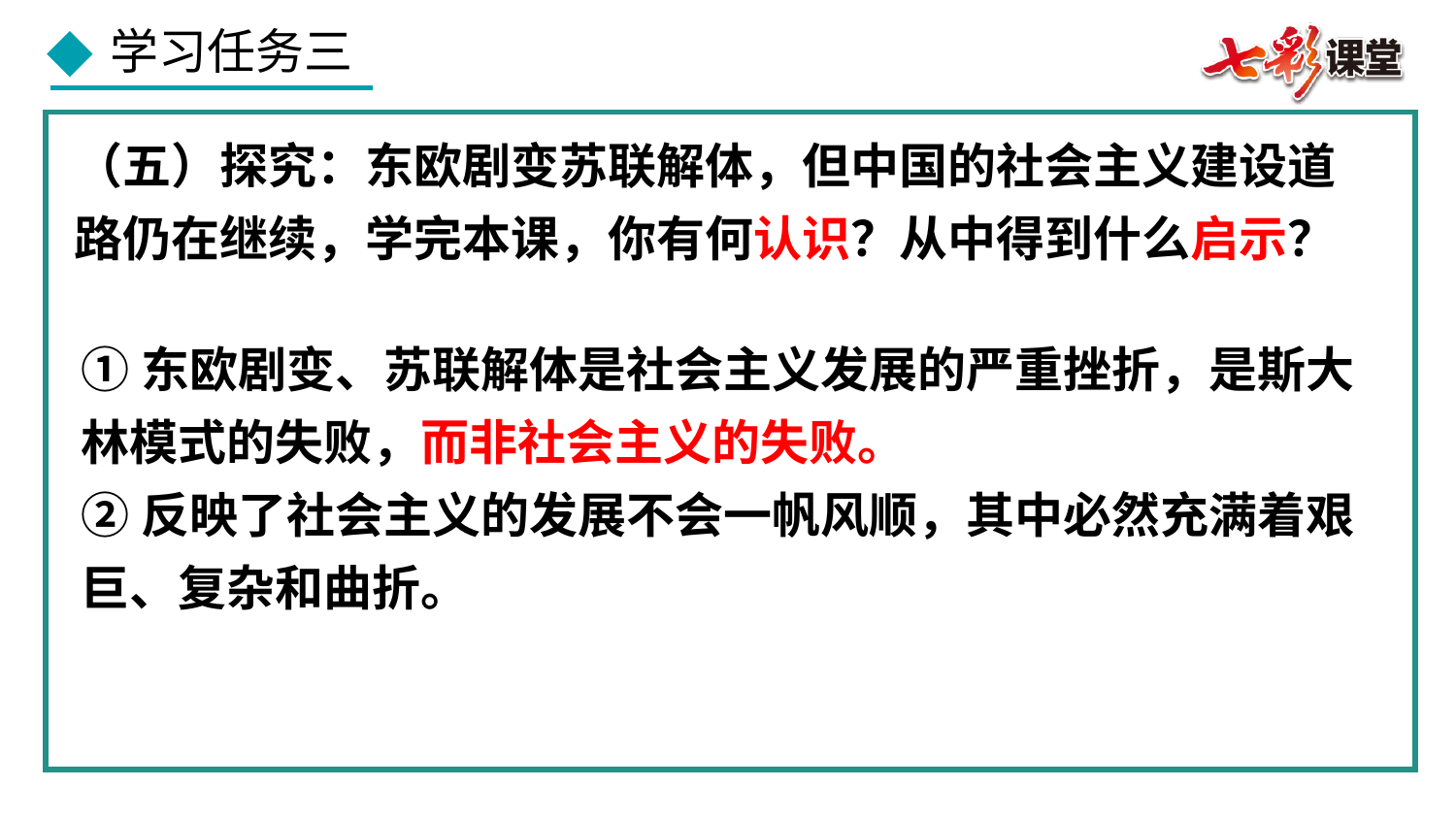

（五）探究：东欧剧变苏联解体，但中国的社会主义建设道路仍在继续，学完本课，你有何认识？从中得到什么启示？
①东欧剧变、苏联解体是社会主义发展的严重挫折，是斯大林模式的失败，而非社会主义的失败。
②反映了社会主义的发展不会一帆风顺，其中必然充满着艰巨、复杂和曲折。